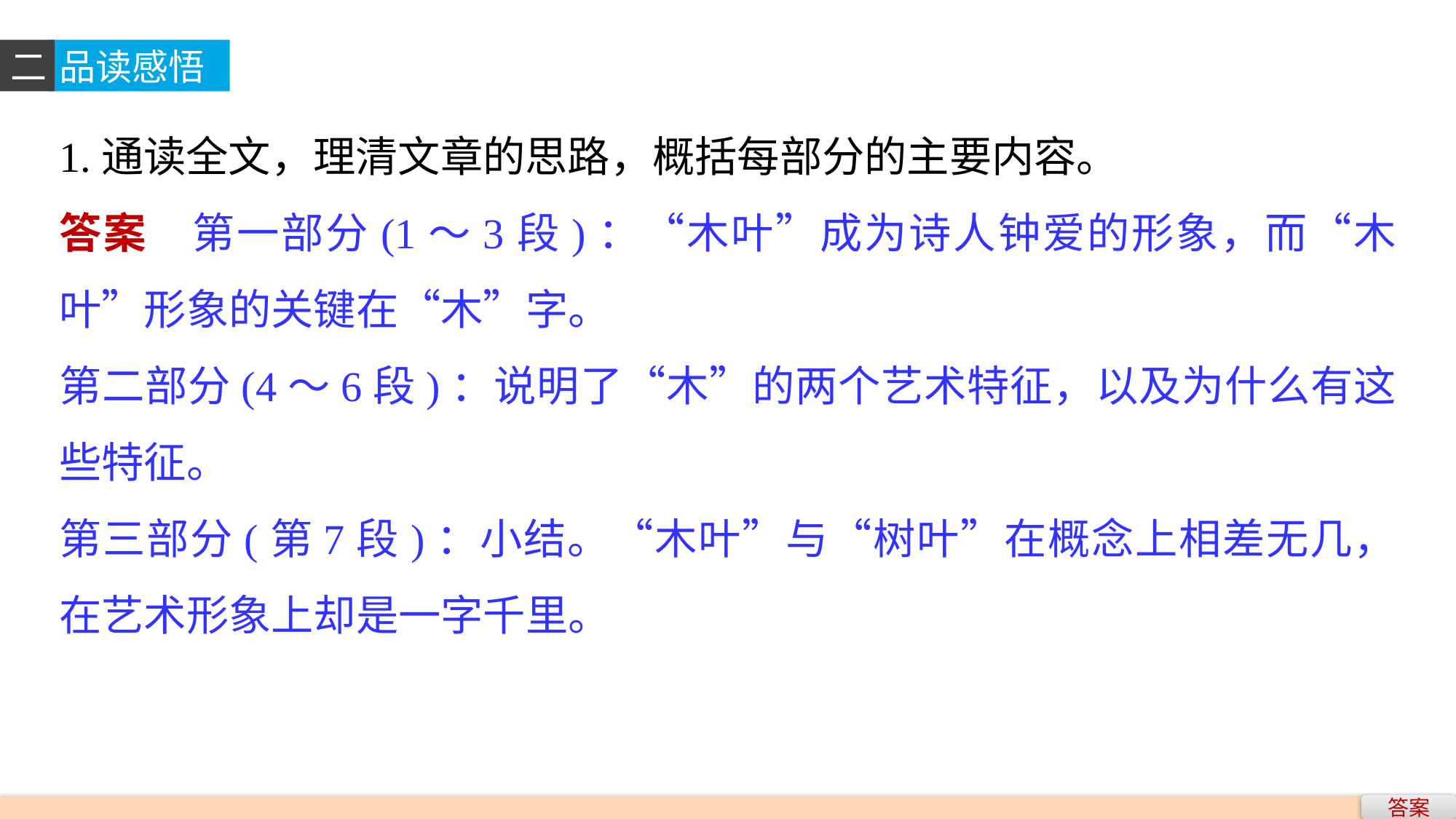

二
品读感悟
1.通读全文，理清文章的思路，概括每部分的主要内容。
答案　第一部分(1～3段)：“木叶”成为诗人钟爱的形象，而“木叶”形象的关键在“木”字。
第二部分(4～6段)：说明了“木”的两个艺术特征，以及为什么有这些特征。
第三部分(第7段)：小结。“木叶”与“树叶”在概念上相差无几，在艺术形象上却是一字千里。
答案